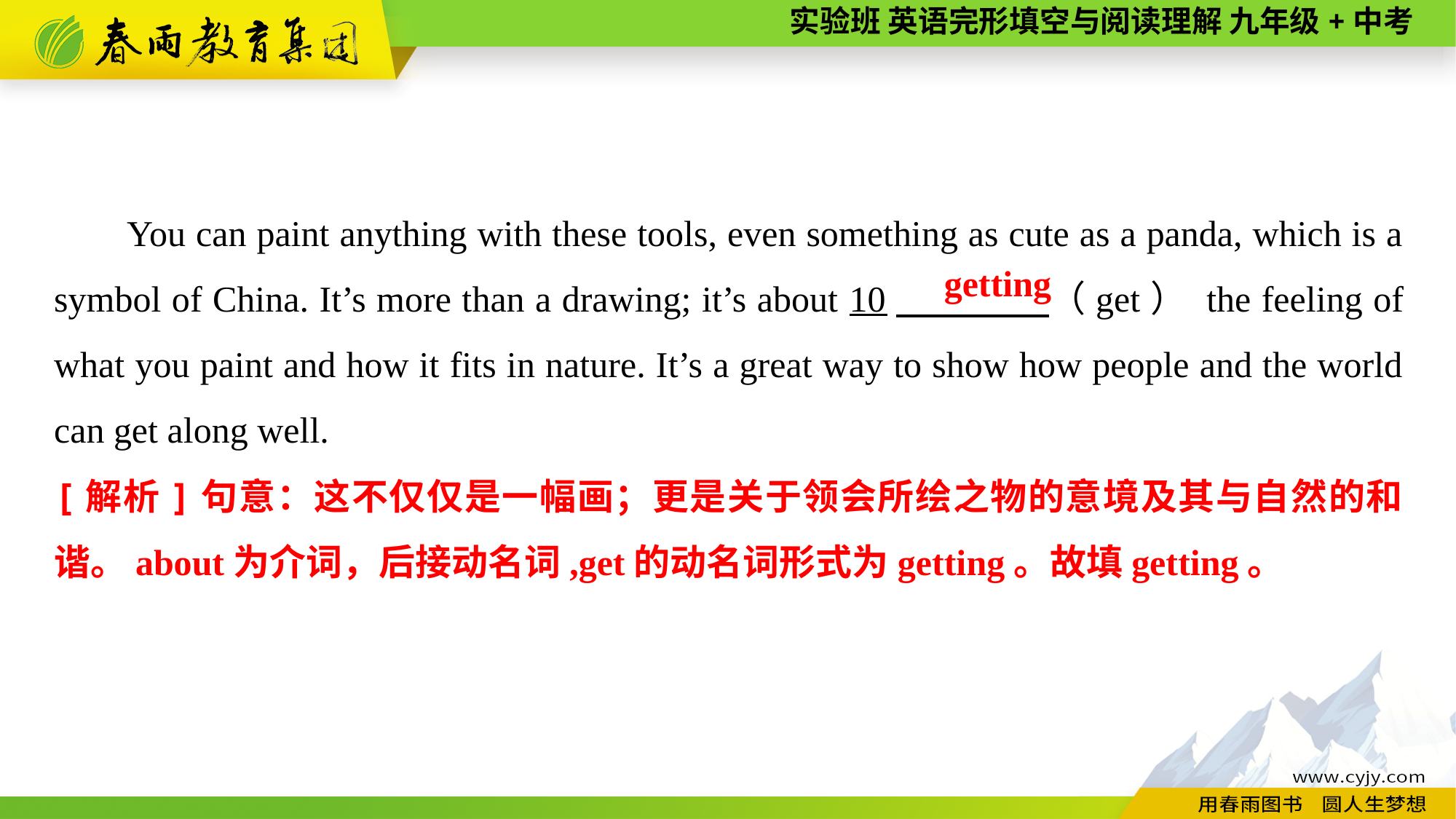

You can paint anything with these tools, even something as cute as a panda, which is a symbol of China. It’s more than a drawing; it’s about 10　            （get） the feeling of what you paint and how it fits in nature. It’s a great way to show how people and the world can get along well.
getting
[解析]句意：这不仅仅是一幅画；更是关于领会所绘之物的意境及其与自然的和谐。about为介词，后接动名词,get的动名词形式为getting。故填getting。